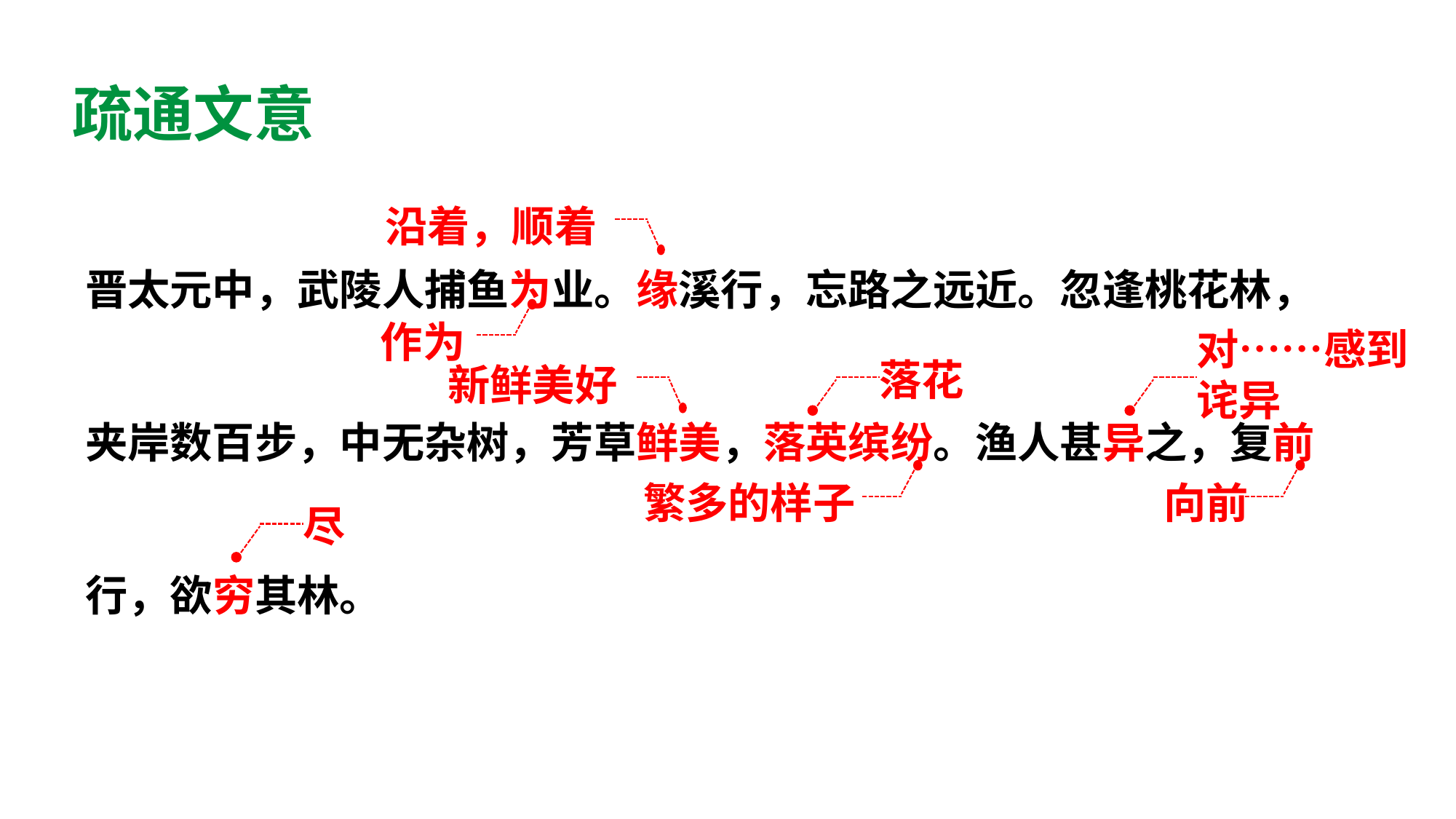

疏通文意
沿着，顺着

晋太元中，武陵人捕鱼为业。缘溪行，忘路之远近。忽逢桃花林，

夹岸数百步，中无杂树，芳草鲜美，落英缤纷。渔人甚异之，复前

行，欲穷其林。
作为

对……感到诧异

落花

新鲜美好

繁多的样子

向前

尽